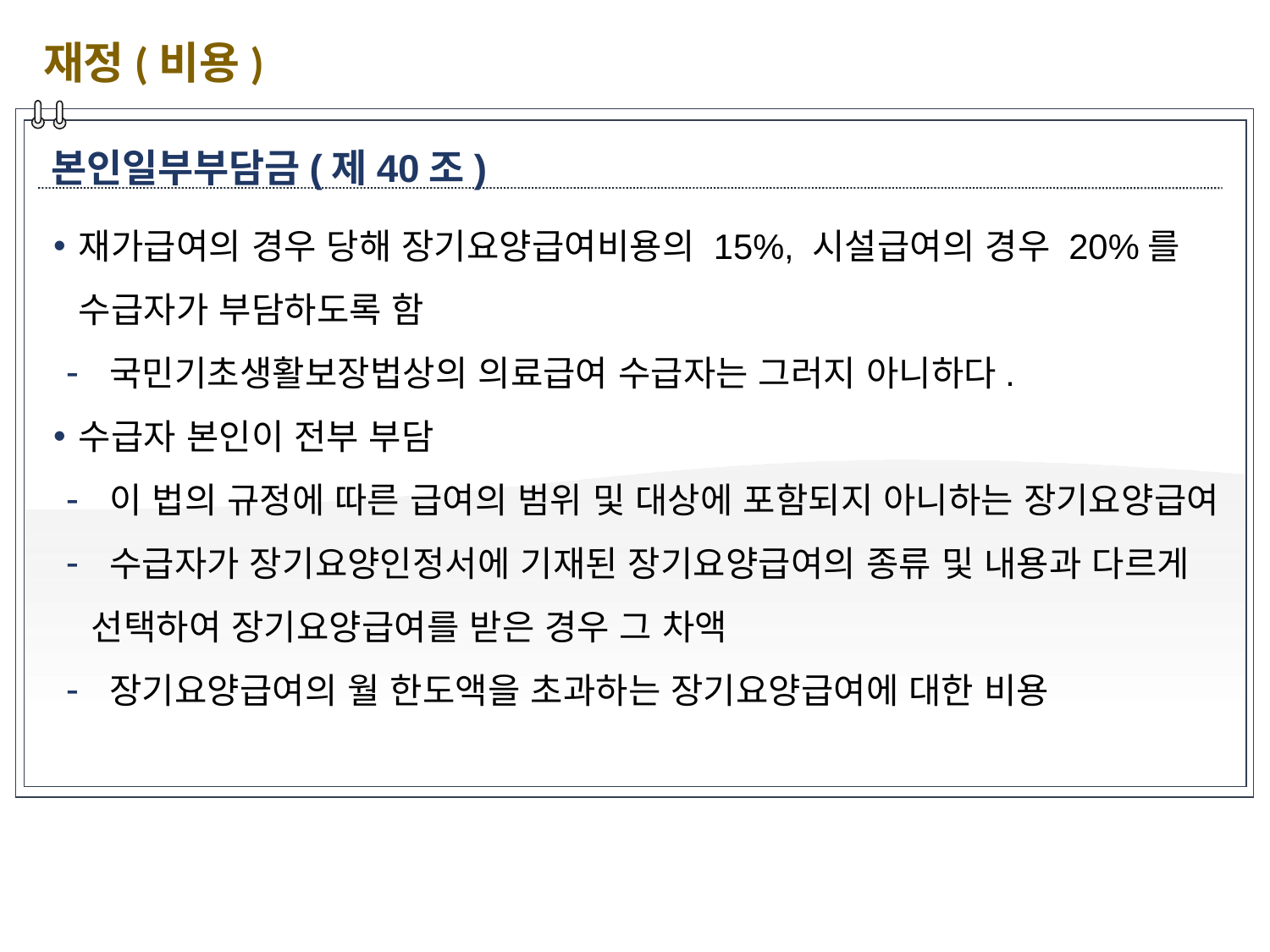

재정(비용)

본인일부부담금(제40조)

재가급여의 경우 당해 장기요양급여비용의 15%, 시설급여의 경우 20%를 수급자가 부담하도록 함
 국민기초생활보장법상의 의료급여 수급자는 그러지 아니하다.
수급자 본인이 전부 부담
 이 법의 규정에 따른 급여의 범위 및 대상에 포함되지 아니하는 장기요양급여
 수급자가 장기요양인정서에 기재된 장기요양급여의 종류 및 내용과 다르게 선택하여 장기요양급여를 받은 경우 그 차액
 장기요양급여의 월 한도액을 초과하는 장기요양급여에 대한 비용